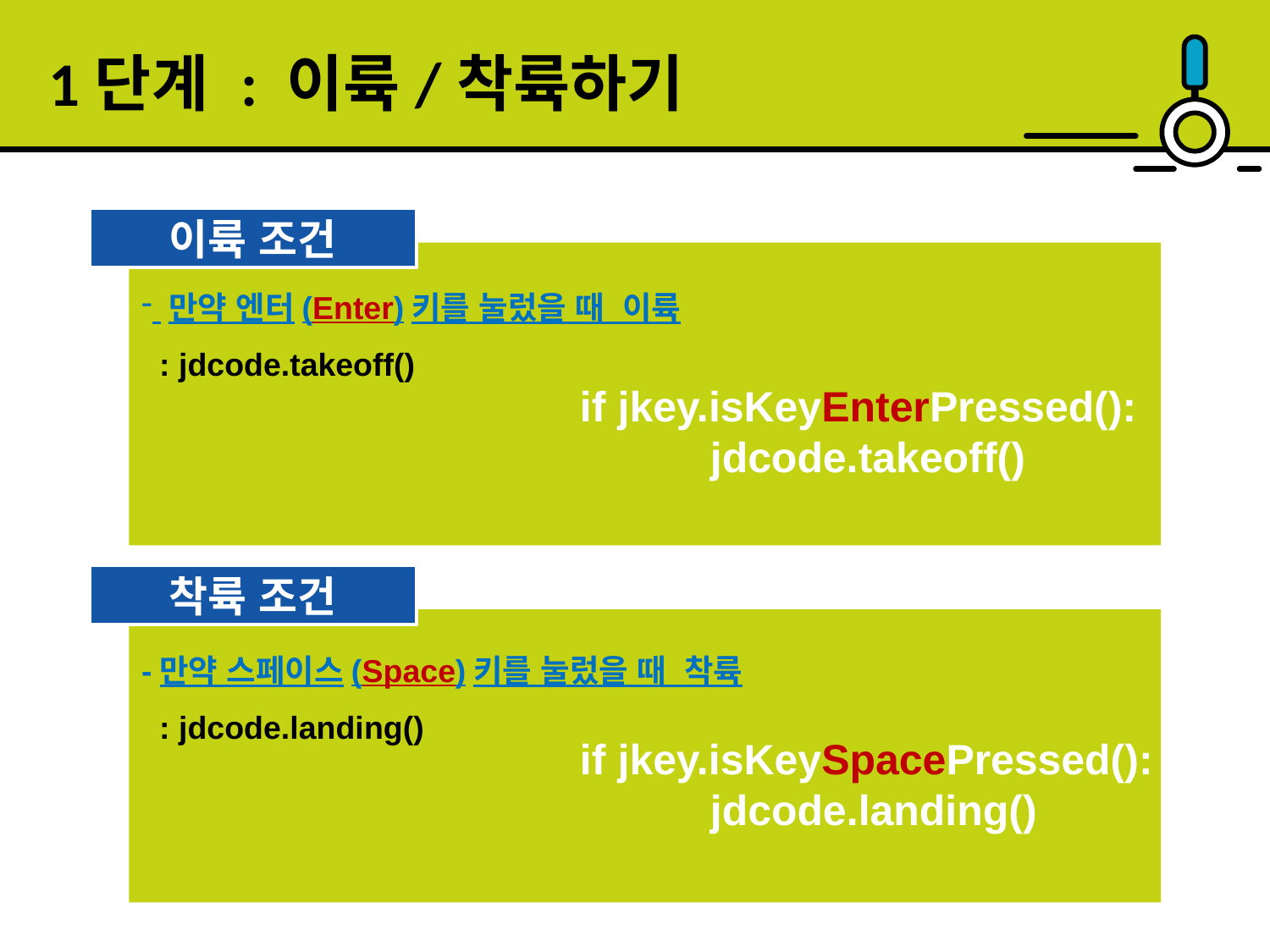

1단계 : 이륙/착륙하기
이륙 조건

 만약 엔터(Enter)키를 눌렀을 때  이륙
  : jdcode.takeoff()
 if jkey.isKeyEnterPressed():
            jdcode.takeoff()
착륙 조건

-만약 스페이스(Space)키를 눌렀을 때  착륙
  : jdcode.landing()
 if jkey.isKeySpacePressed():
            jdcode.landing()